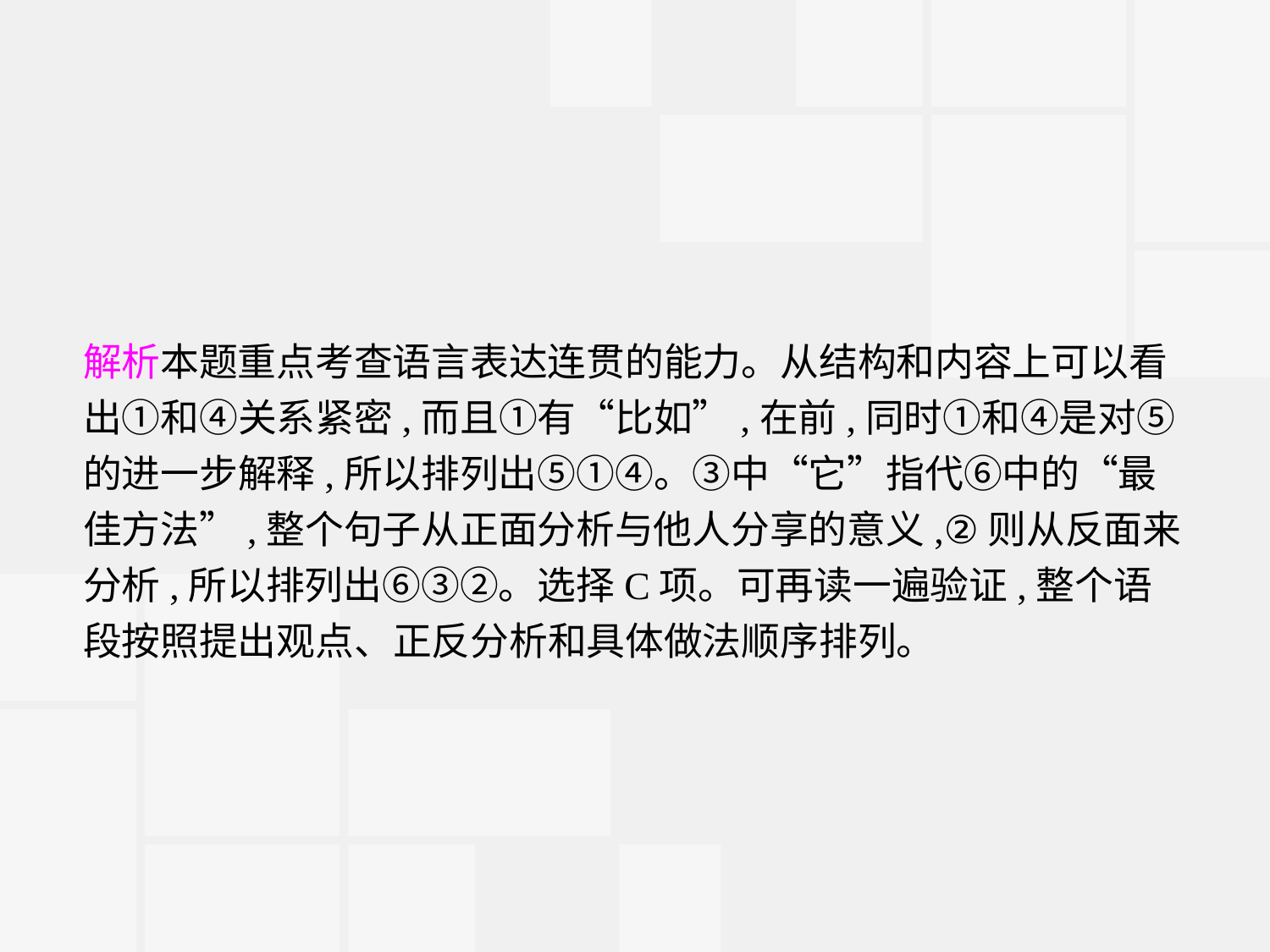

解析本题重点考查语言表达连贯的能力。从结构和内容上可以看出①和④关系紧密,而且①有“比如”,在前,同时①和④是对⑤的进一步解释,所以排列出⑤①④。③中“它”指代⑥中的“最佳方法”,整个句子从正面分析与他人分享的意义,②则从反面来分析,所以排列出⑥③②。选择C项。可再读一遍验证,整个语段按照提出观点、正反分析和具体做法顺序排列。